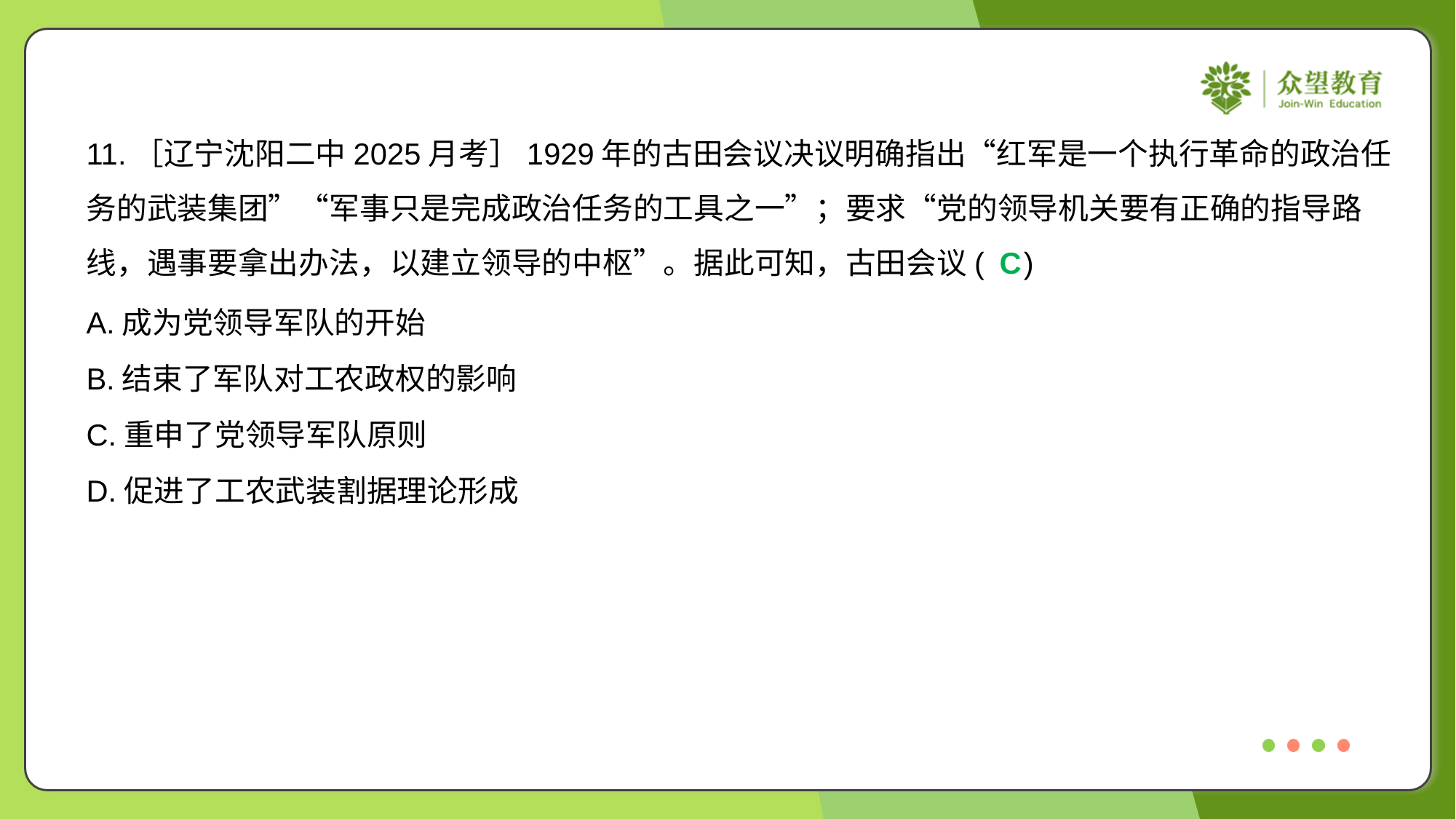

11.［辽宁沈阳二中2025月考］1929年的古田会议决议明确指出“红军是一个执行革命的政治任
务的武装集团”“军事只是完成政治任务的工具之一”；要求“党的领导机关要有正确的指导路
线，遇事要拿出办法，以建立领导的中枢”。据此可知，古田会议(     )
C
A.成为党领导军队的开始
B.结束了军队对工农政权的影响
C.重申了党领导军队原则
D.促进了工农武装割据理论形成